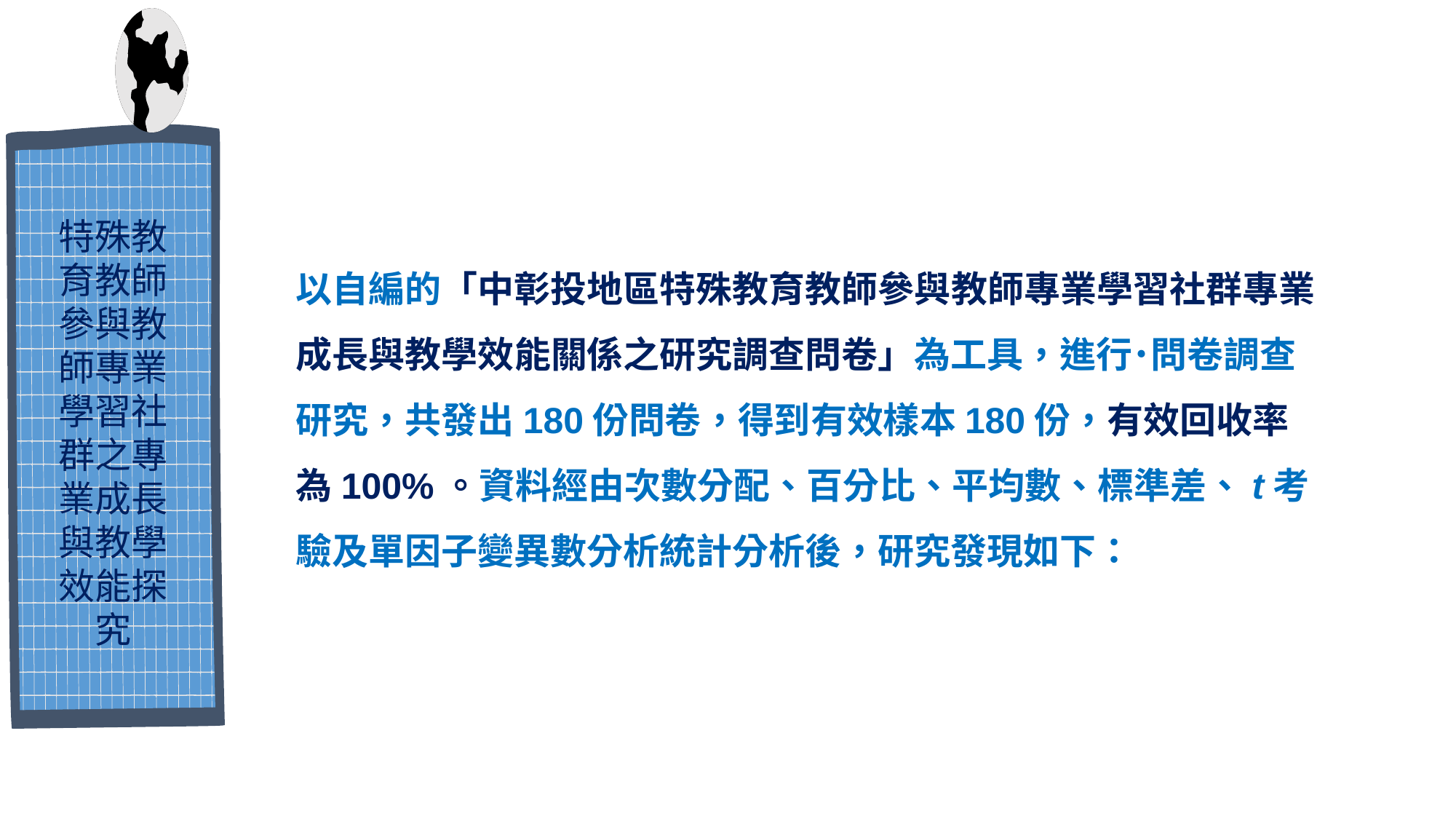

特殊教育教師參與教師專業學習社群之專業成長與教學效能探究
以自編的「中彰投地區特殊教育教師參與教師專業學習社群專業成長與教學效能關係之研究調查問卷」為工具，進行˙問卷調查研究，共發出180份問卷，得到有效樣本180份，有效回收率為100%。資料經由次數分配、百分比、平均數、標準差、t考驗及單因子變異數分析統計分析後，研究發現如下：